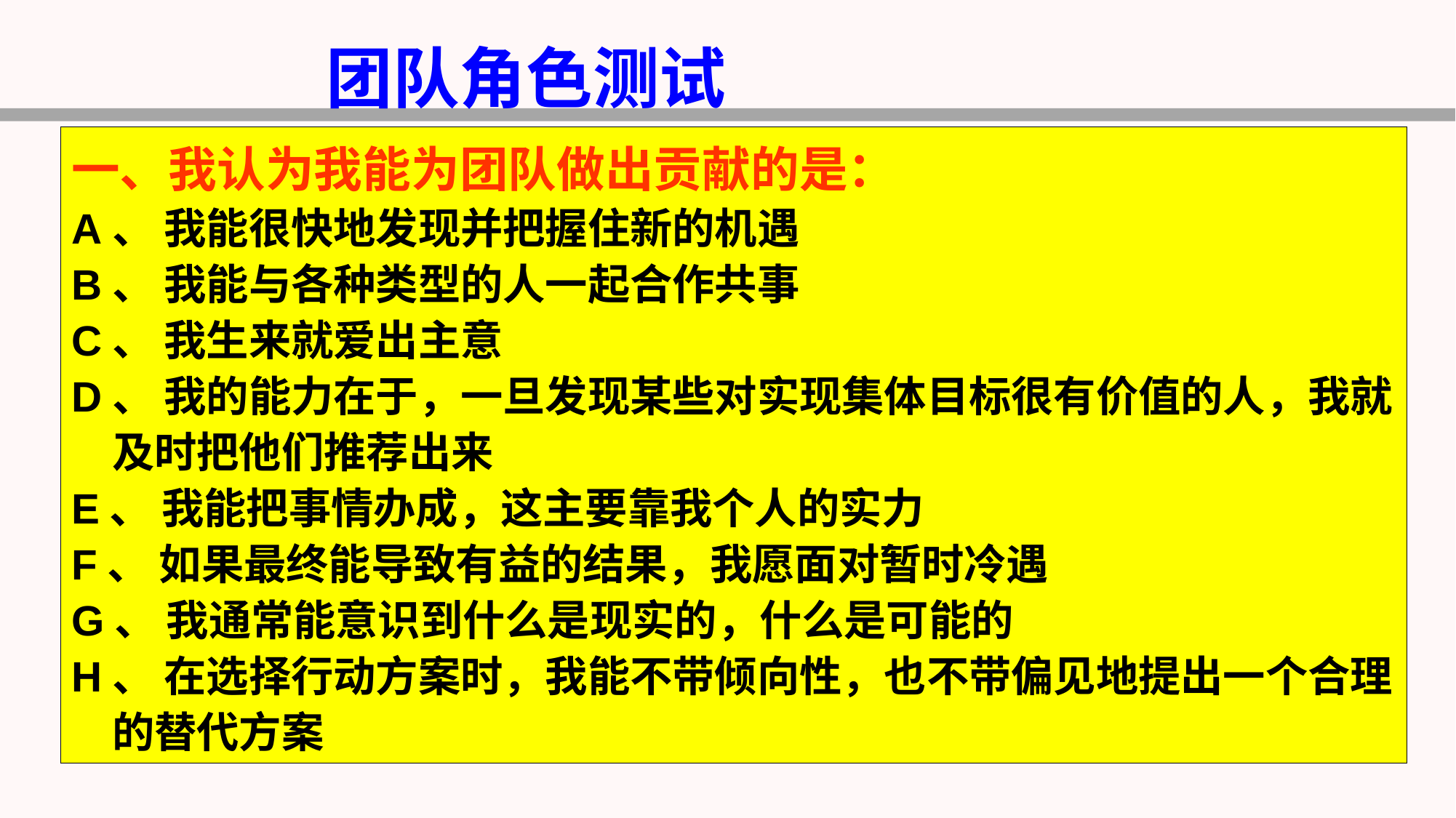

团队角色测试
一、我认为我能为团队做出贡献的是：
A、 我能很快地发现并把握住新的机遇
B、 我能与各种类型的人一起合作共事
C、 我生来就爱出主意
D、 我的能力在于，一旦发现某些对实现集体目标很有价值的人，我就及时把他们推荐出来
E、 我能把事情办成，这主要靠我个人的实力
F、 如果最终能导致有益的结果，我愿面对暂时冷遇
G、 我通常能意识到什么是现实的，什么是可能的
H、 在选择行动方案时，我能不带倾向性，也不带偏见地提出一个合理的替代方案